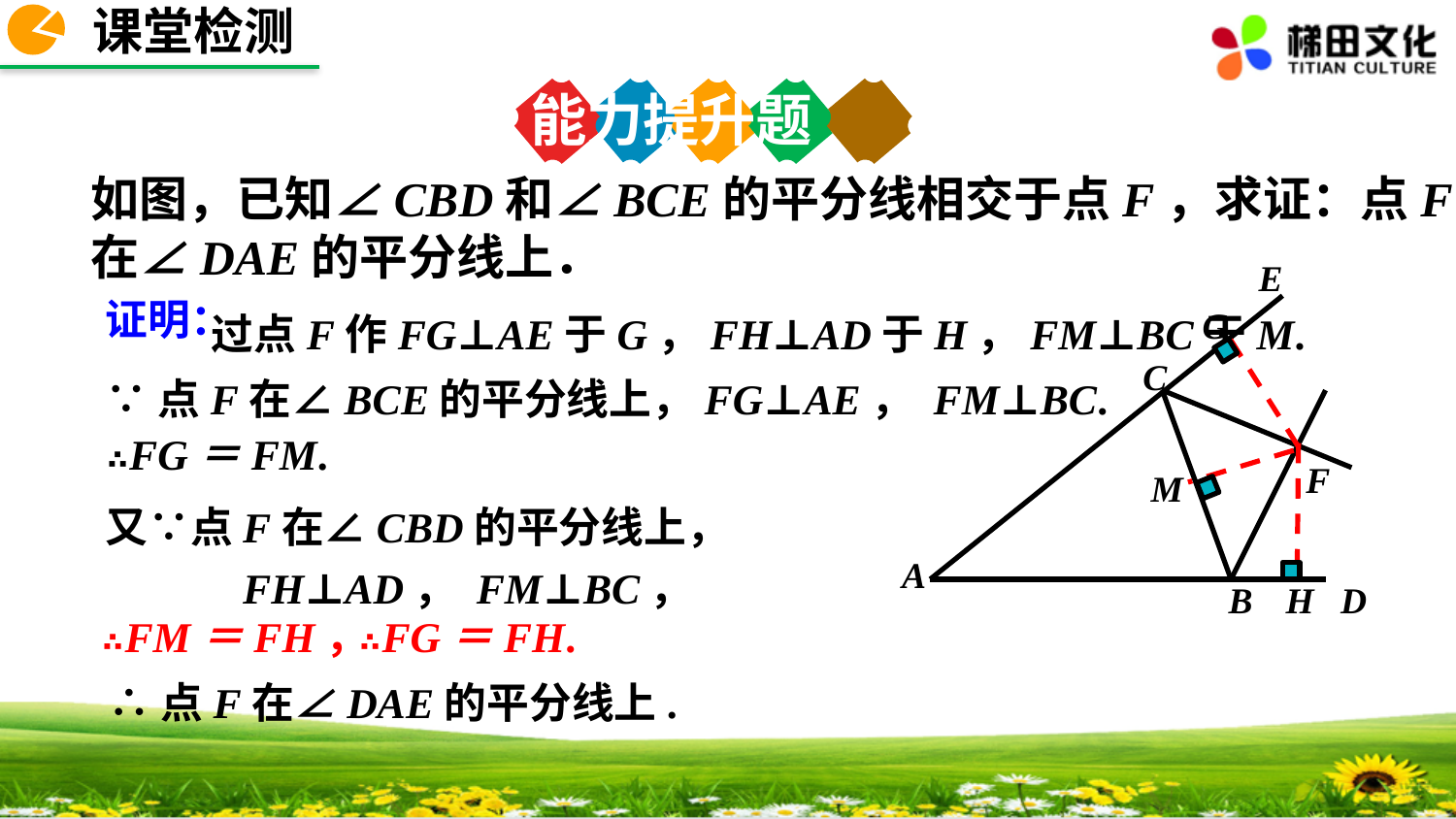

课堂检测

能力提升题

如图，已知∠CBD和∠BCE的平分线相交于点F，求证：点F在∠DAE的平分线上．
E
过点F作FG⊥AE于G，FH⊥AD于H，FM⊥BC于M.
证明：
G

C
∵点F在∠BCE的平分线上，FG⊥AE， FM⊥BC.
∴FG＝FM.

F
M

又∵点F在∠CBD的平分线上， 　　　　FH⊥AD， FM⊥BC，
A

H
B
D
∴FM＝FH，
∴FG＝FH.
∴点F在∠DAE的平分线上.